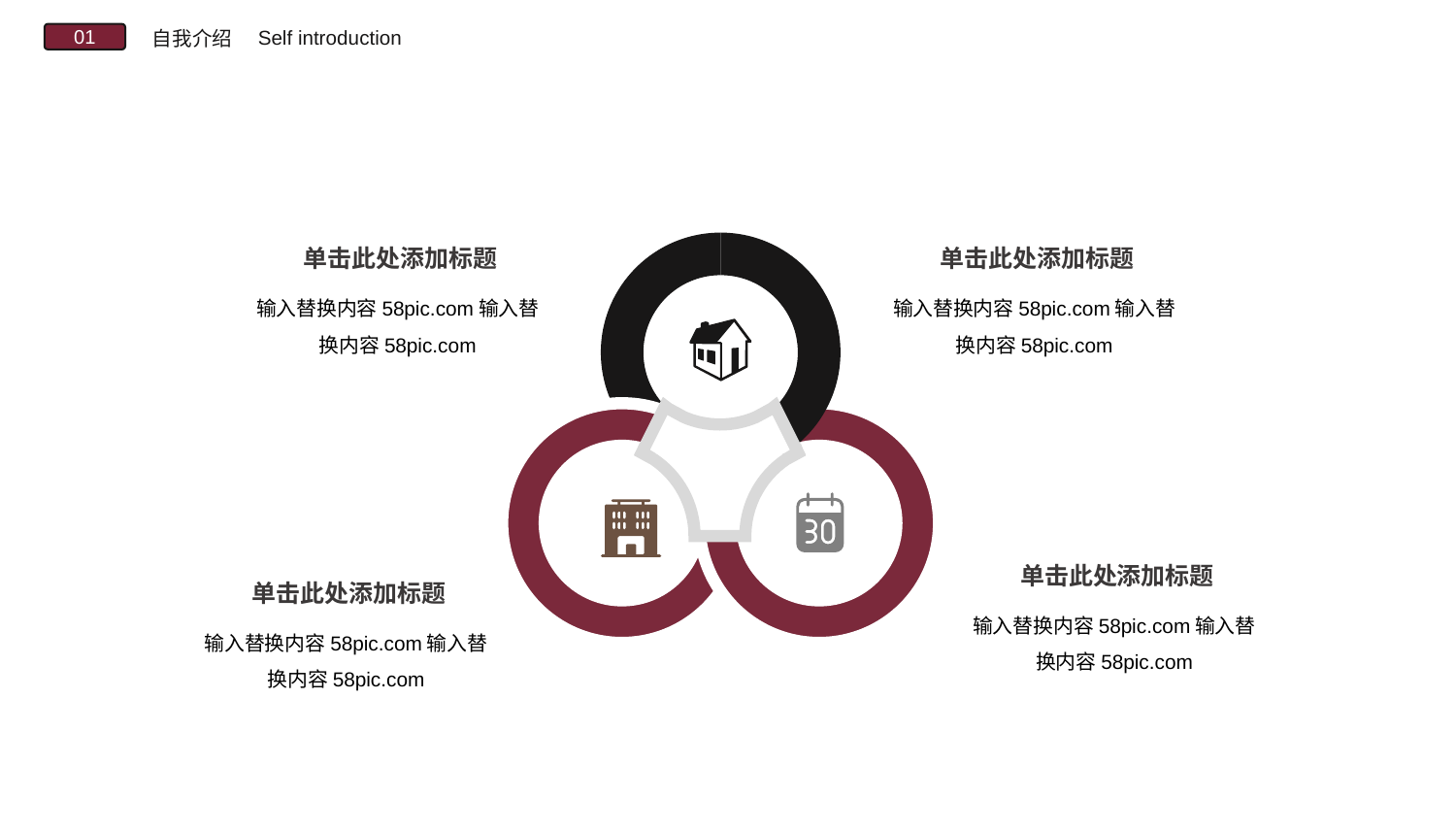

Self introduction
自我介绍
01

单击此处添加标题
单击此处添加标题
输入替换内容58pic.com输入替换内容58pic.com
输入替换内容58pic.com输入替换内容58pic.com
单击此处添加标题
单击此处添加标题
输入替换内容58pic.com输入替换内容58pic.com
输入替换内容58pic.com输入替换内容58pic.com